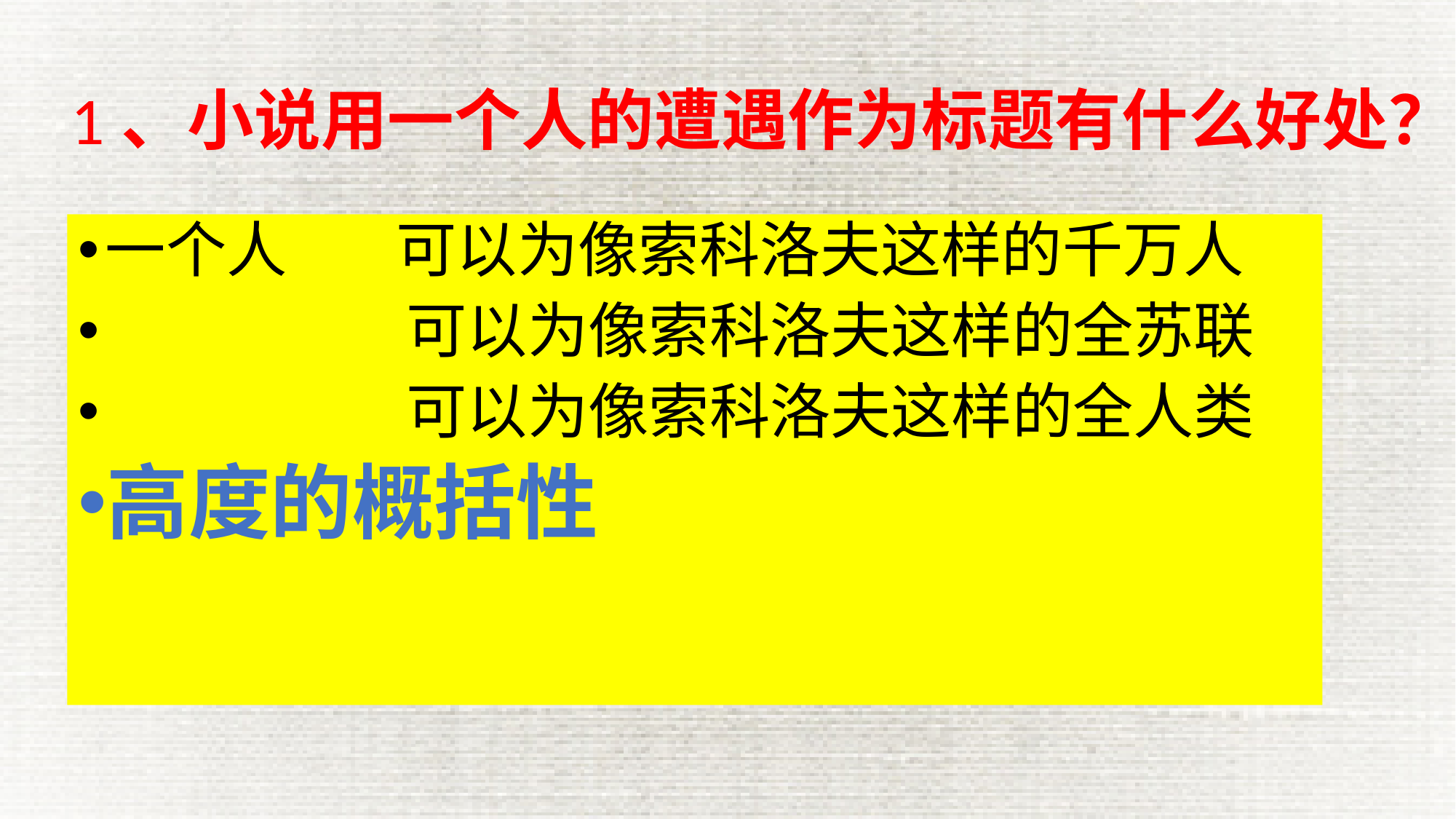

# 1、小说用一个人的遭遇作为标题有什么好处？
一个人        可以为像索科洛夫这样的千万人
                     可以为像索科洛夫这样的全苏联
                     可以为像索科洛夫这样的全人类
高度的概括性